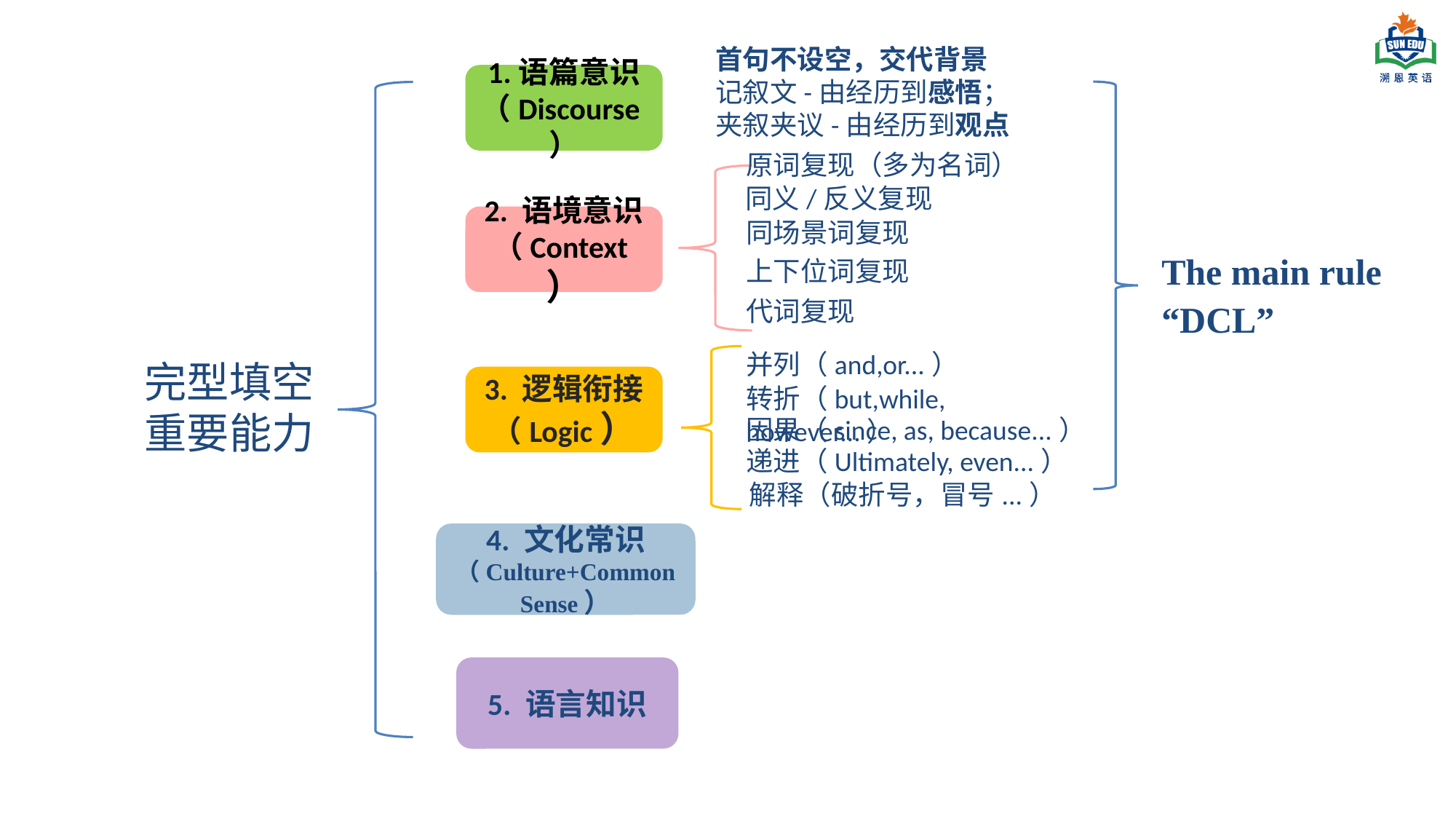

首句不设空，交代背景
记叙文-由经历到感悟；
夹叙夹议-由经历到观点
1.语篇意识（Discourse）

原词复现（多为名词）

同义/反义复现
2. 语境意识（Context）
同场景词复现
The main rule
“DCL”
上下位词复现
代词复现
并列（and,or...）

完型填空
重要能力
3. 逻辑衔接（Logic）
转折（but,while, however...）
因果（since, as, because...）
递进（Ultimately, even...）
解释（破折号，冒号...）
4. 文化常识（Culture+Common Sense）
5. 语言知识